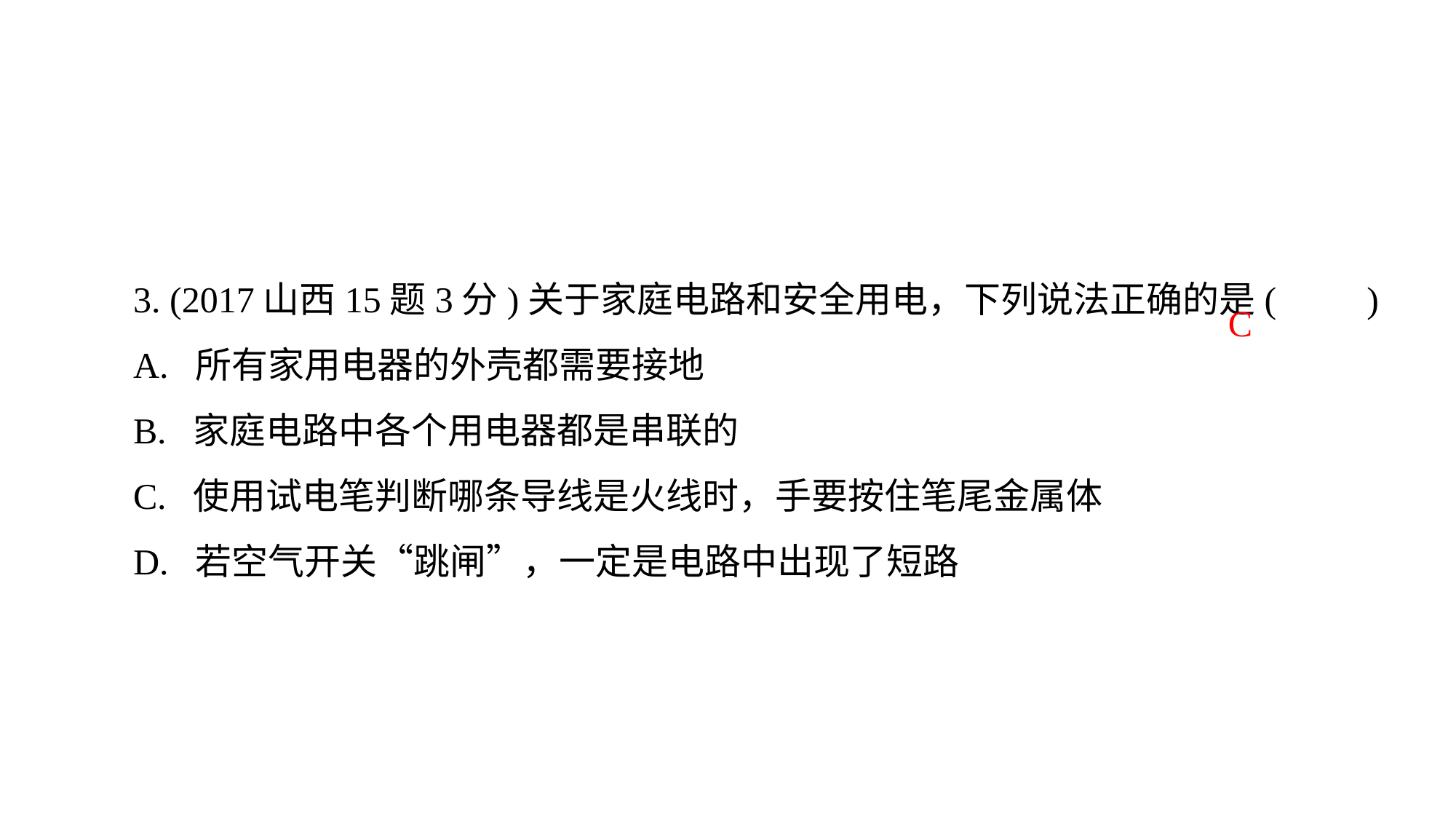

3. (2017山西15题3分)关于家庭电路和安全用电，下列说法正确的是(　　)A.  所有家用电器的外壳都需要接地B.  家庭电路中各个用电器都是串联的C.  使用试电笔判断哪条导线是火线时，手要按住笔尾金属体D.  若空气开关“跳闸”，一定是电路中出现了短路
C